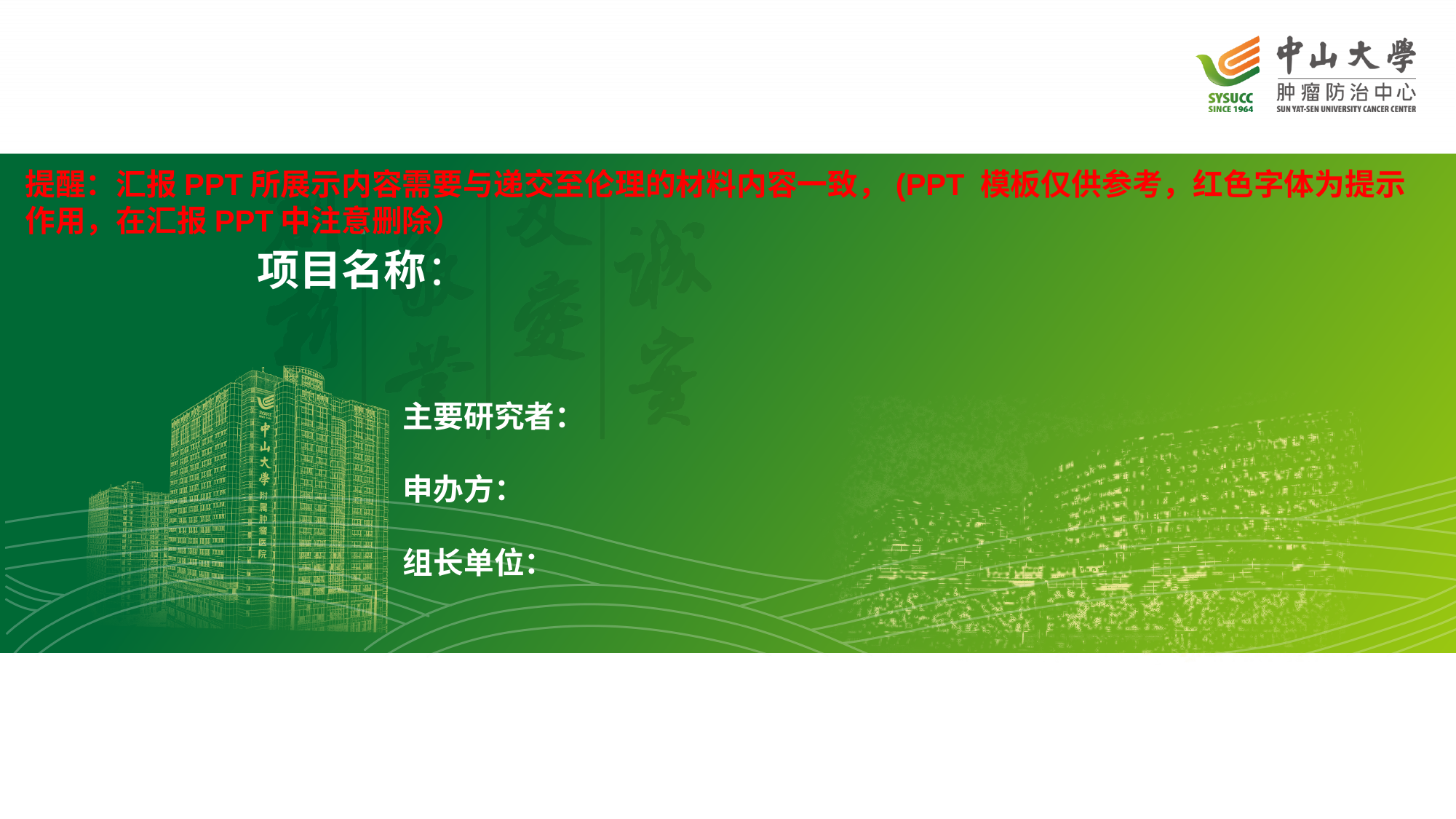

提醒：汇报PPT所展示内容需要与递交至伦理的材料内容一致，(PPT 模板仅供参考，红色字体为提示作用，在汇报PPT中注意删除）
项目名称：
主要研究者：

申办方：

组长单位：